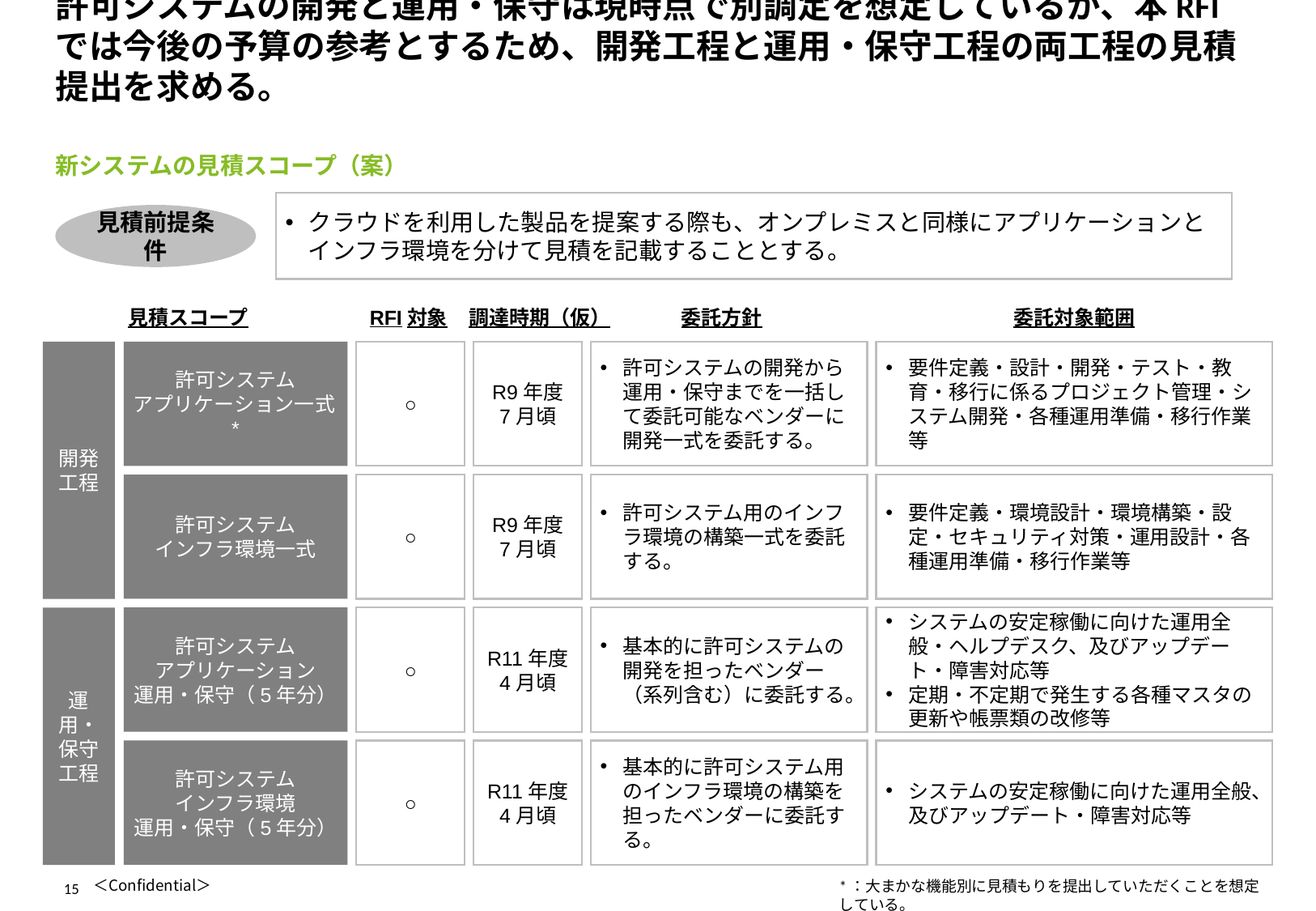

# 許可システムの開発と運用・保守は現時点で別調定を想定しているが、本RFIでは今後の予算の参考とするため、開発工程と運用・保守工程の両工程の見積提出を求める。
新システムの見積スコープ（案）
クラウドを利用した製品を提案する際も、オンプレミスと同様にアプリケーションとインフラ環境を分けて見積を記載することとする。
見積前提条件
見積スコープ
RFI対象
調達時期（仮）
委託方針
委託対象範囲
開発
工程
許可システム
アプリケーション一式*
○
R9年度
7月頃
許可システムの開発から運用・保守までを一括して委託可能なベンダーに開発一式を委託する。
要件定義・設計・開発・テスト・教育・移行に係るプロジェクト管理・システム開発・各種運用準備・移行作業等
許可システム
インフラ環境一式
○
R9年度
7月頃
許可システム用のインフラ環境の構築一式を委託する。
要件定義・環境設計・環境構築・設定・セキュリティ対策・運用設計・各種運用準備・移行作業等
運用・保守工程
許可システム
アプリケーション
運用・保守（5年分）
○
R11年度
4月頃
基本的に許可システムの開発を担ったベンダー（系列含む）に委託する。
システムの安定稼働に向けた運用全般・ヘルプデスク、及びアップデート・障害対応等
定期・不定期で発生する各種マスタの更新や帳票類の改修等
許可システム
インフラ環境
運用・保守（5年分）
○
R11年度
4月頃
基本的に許可システム用のインフラ環境の構築を担ったベンダーに委託する。
システムの安定稼働に向けた運用全般、及びアップデート・障害対応等
*：大まかな機能別に見積もりを提出していただくことを想定している。
15
＜Confidential＞